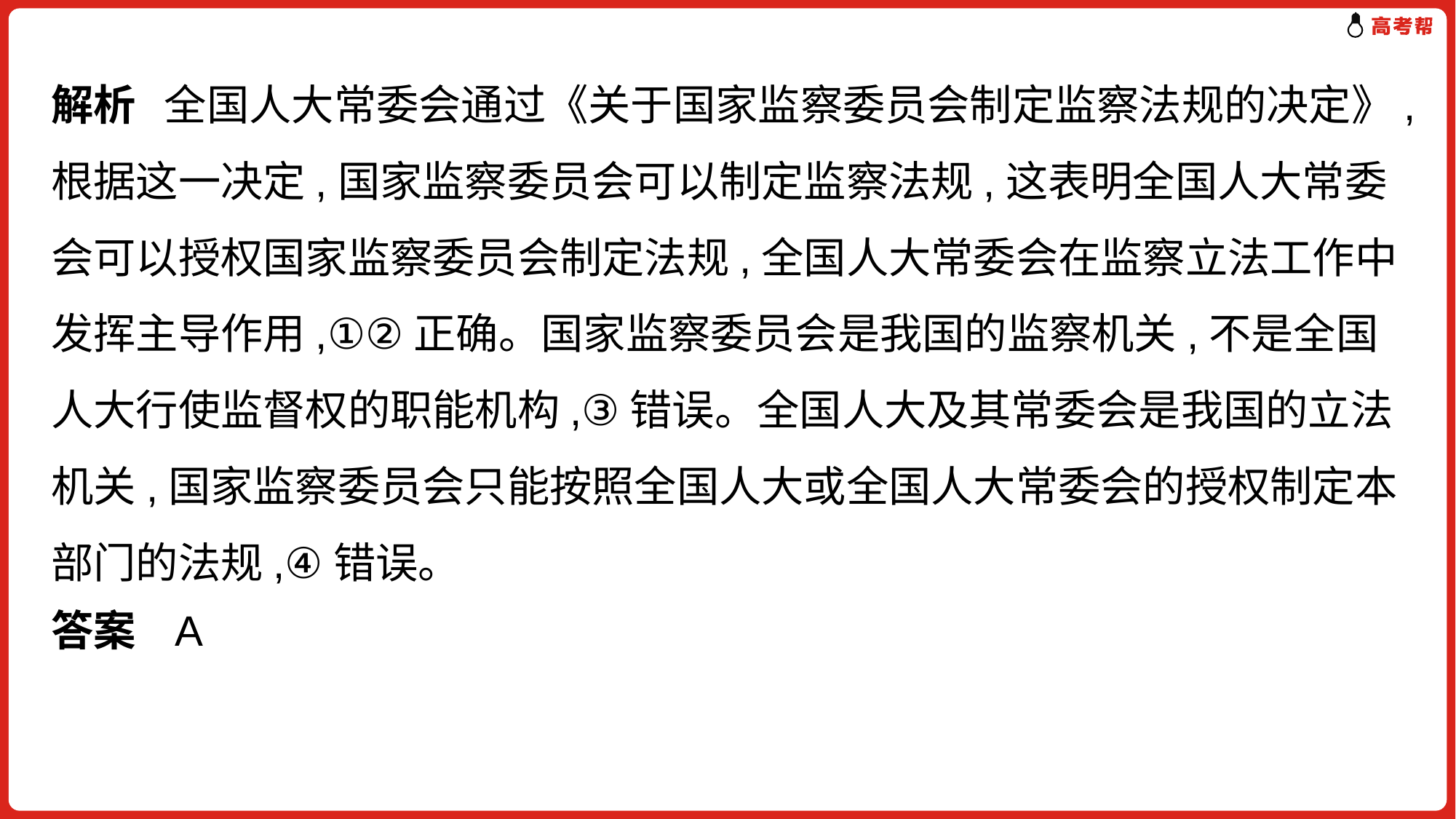

# 解析   全国人大常委会通过《关于国家监察委员会制定监察法规的决定》,根据这一决定,国家监察委员会可以制定监察法规,这表明全国人大常委会可以授权国家监察委员会制定法规,全国人大常委会在监察立法工作中发挥主导作用,①②正确。国家监察委员会是我国的监察机关,不是全国人大行使监督权的职能机构,③错误。全国人大及其常委会是我国的立法机关,国家监察委员会只能按照全国人大或全国人大常委会的授权制定本部门的法规,④错误。
答案   A